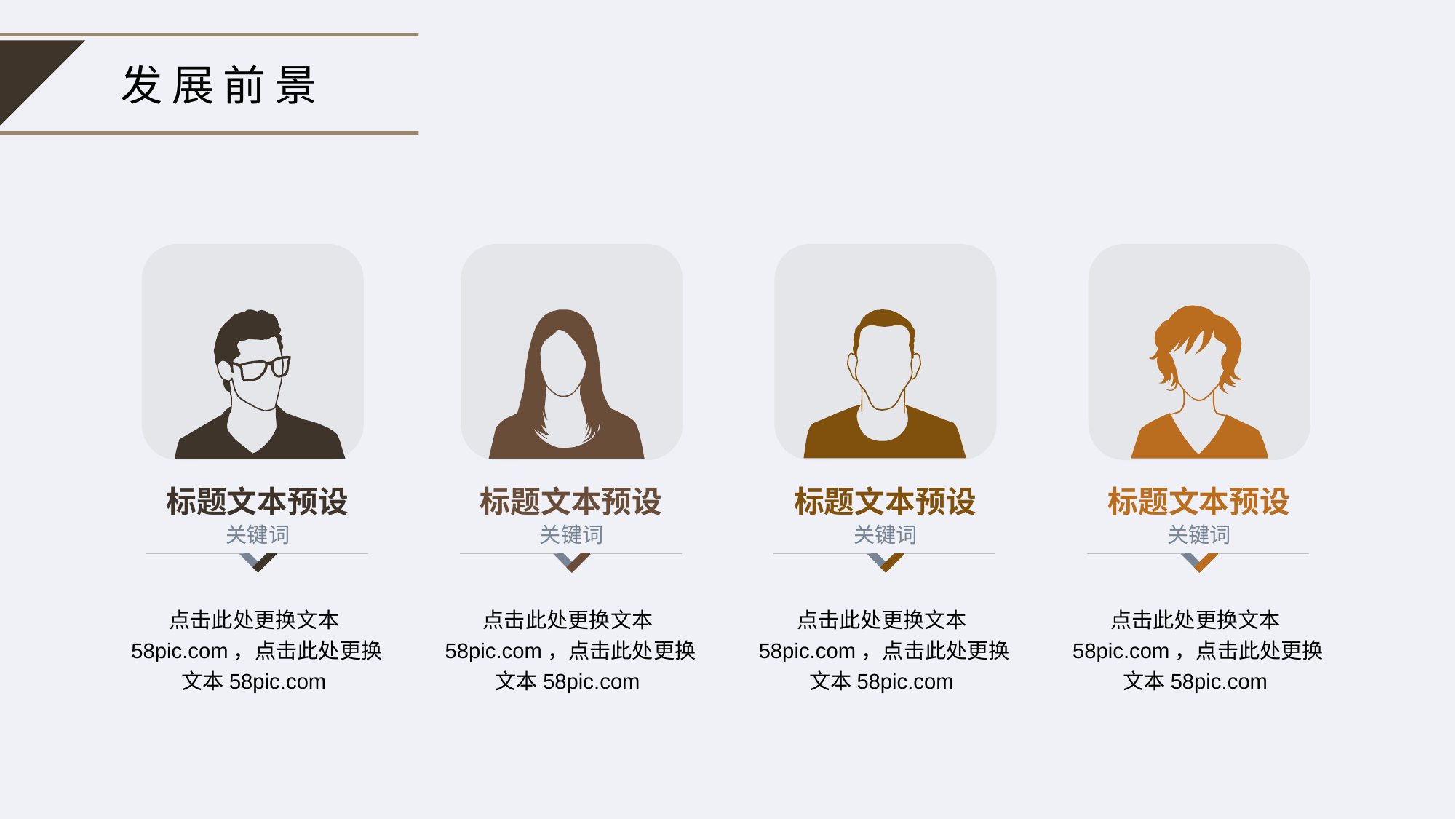

发展前景

标题文本预设
标题文本预设
标题文本预设
标题文本预设
关键词
关键词
关键词
关键词

点击此处更换文本58pic.com，点击此处更换文本58pic.com
点击此处更换文本58pic.com，点击此处更换文本58pic.com
点击此处更换文本58pic.com，点击此处更换文本58pic.com
点击此处更换文本58pic.com，点击此处更换文本58pic.com